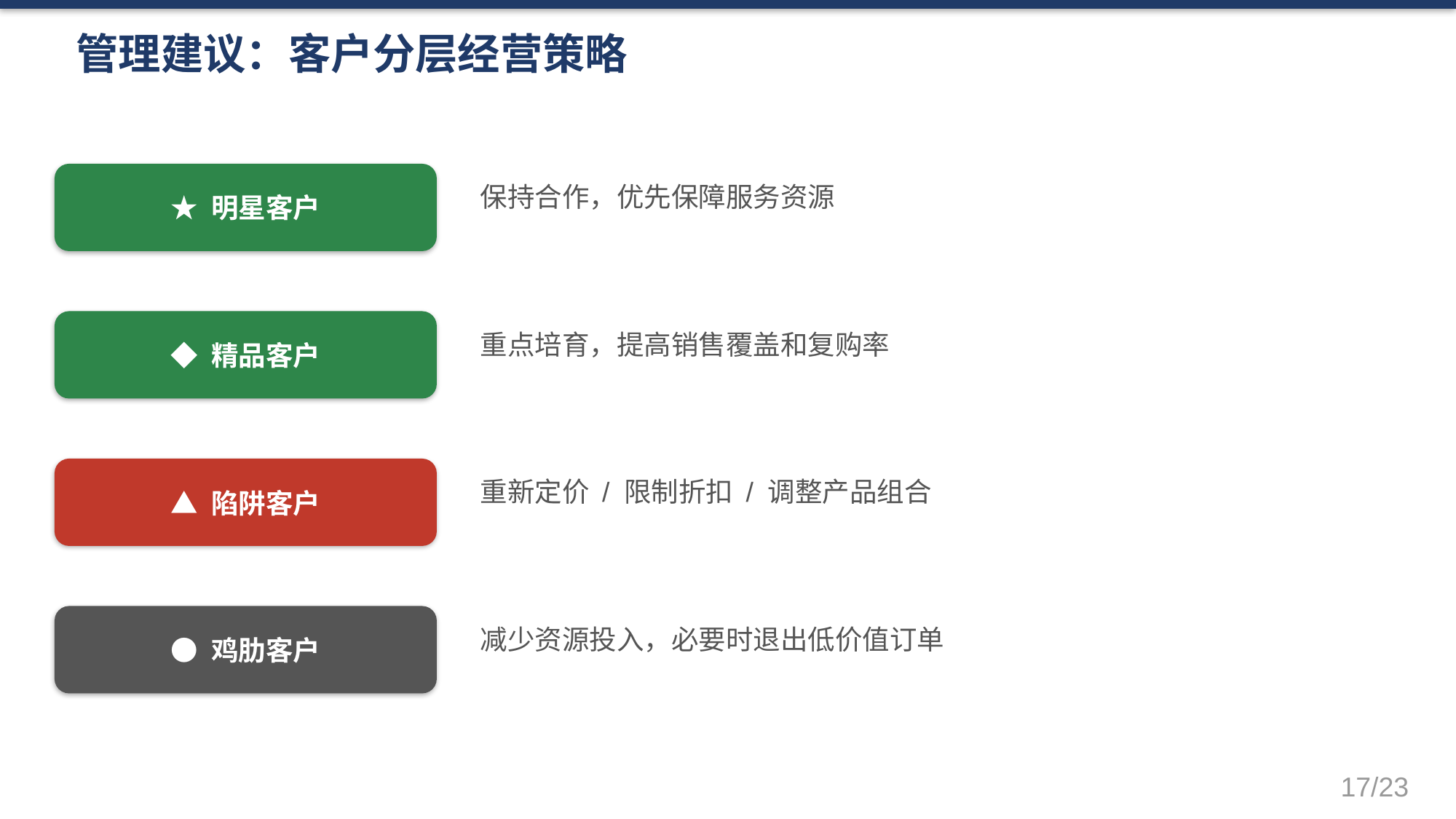

管理建议：客户分层经营策略
★ 明星客户
保持合作，优先保障服务资源
◆ 精品客户
重点培育，提高销售覆盖和复购率
▲ 陷阱客户
重新定价 / 限制折扣 / 调整产品组合
● 鸡肋客户
减少资源投入，必要时退出低价值订单

17/23